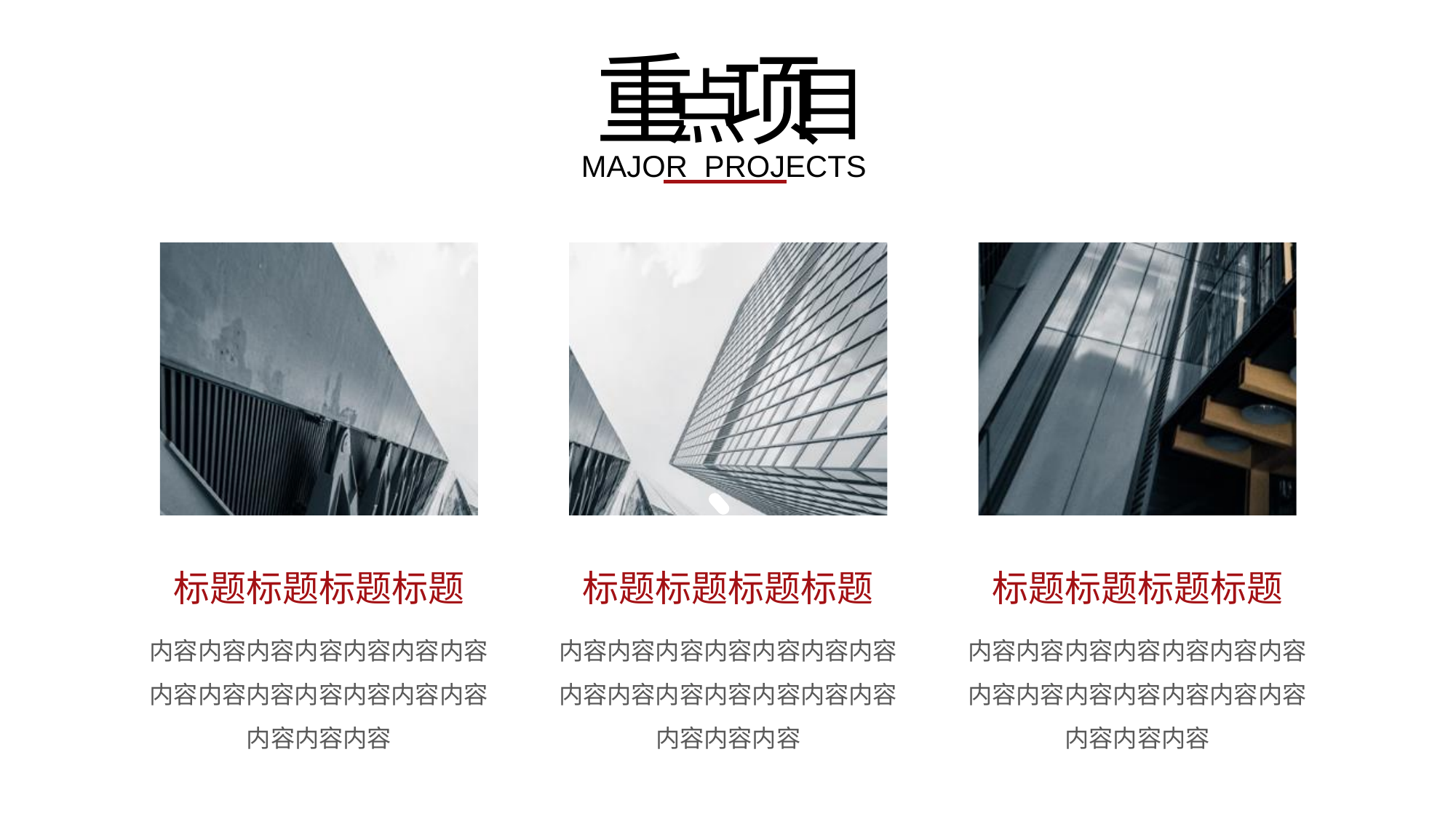

重
项
目
点
MAJOR  PROJECTS

标题标题标题标题

内容内容内容内容内容内容内容内容内容内容内容内容内容内容内容内容内容
标题标题标题标题

内容内容内容内容内容内容内容内容内容内容内容内容内容内容内容内容内容
标题标题标题标题

内容内容内容内容内容内容内容内容内容内容内容内容内容内容内容内容内容